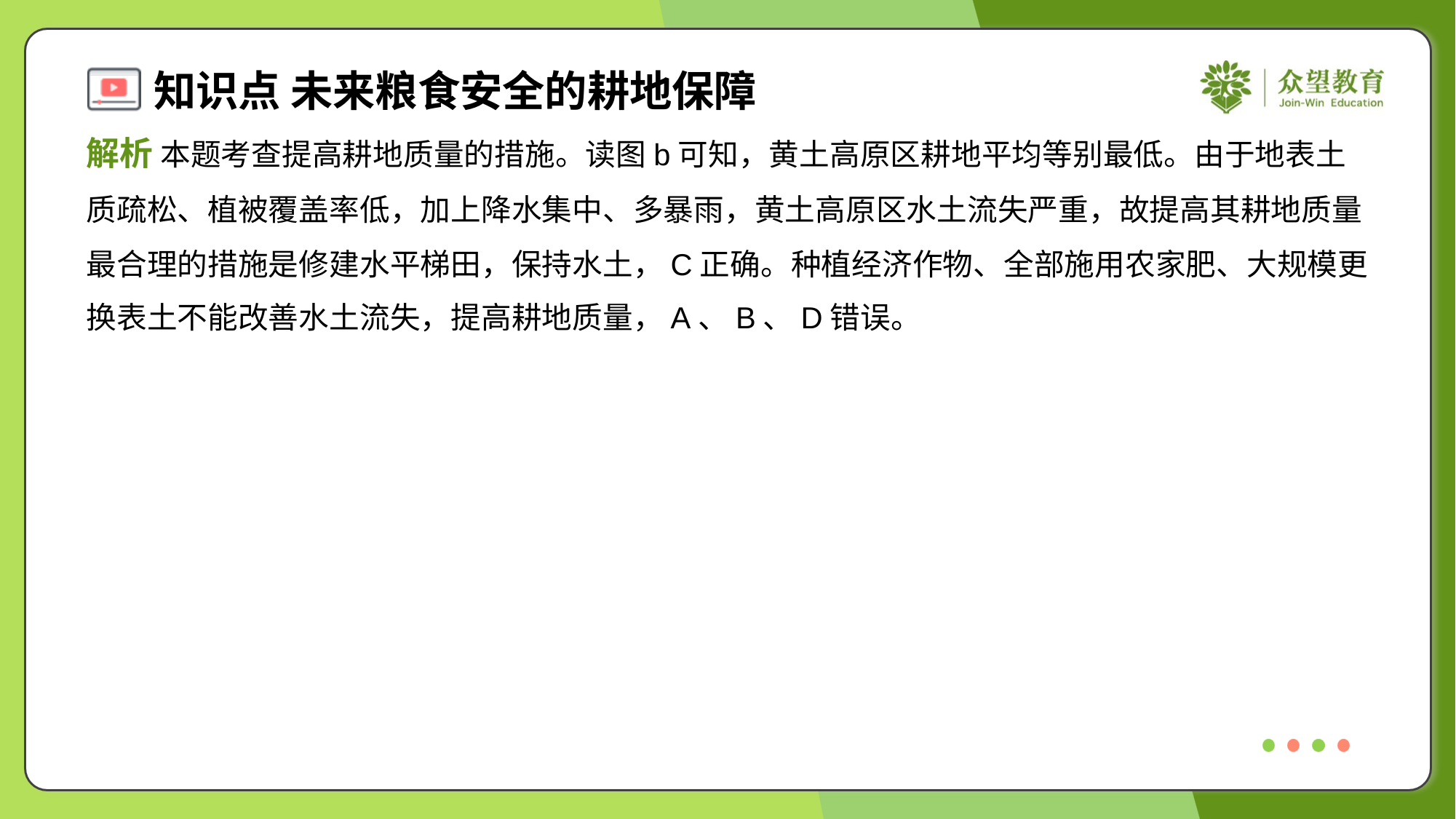

解析 本题考查提高耕地质量的措施。读图b可知，黄土高原区耕地平均等别最低。由于地表土
质疏松、植被覆盖率低，加上降水集中、多暴雨，黄土高原区水土流失严重，故提高其耕地质量
最合理的措施是修建水平梯田，保持水土，C正确。种植经济作物、全部施用农家肥、大规模更
换表土不能改善水土流失，提高耕地质量，A、B、D错误。